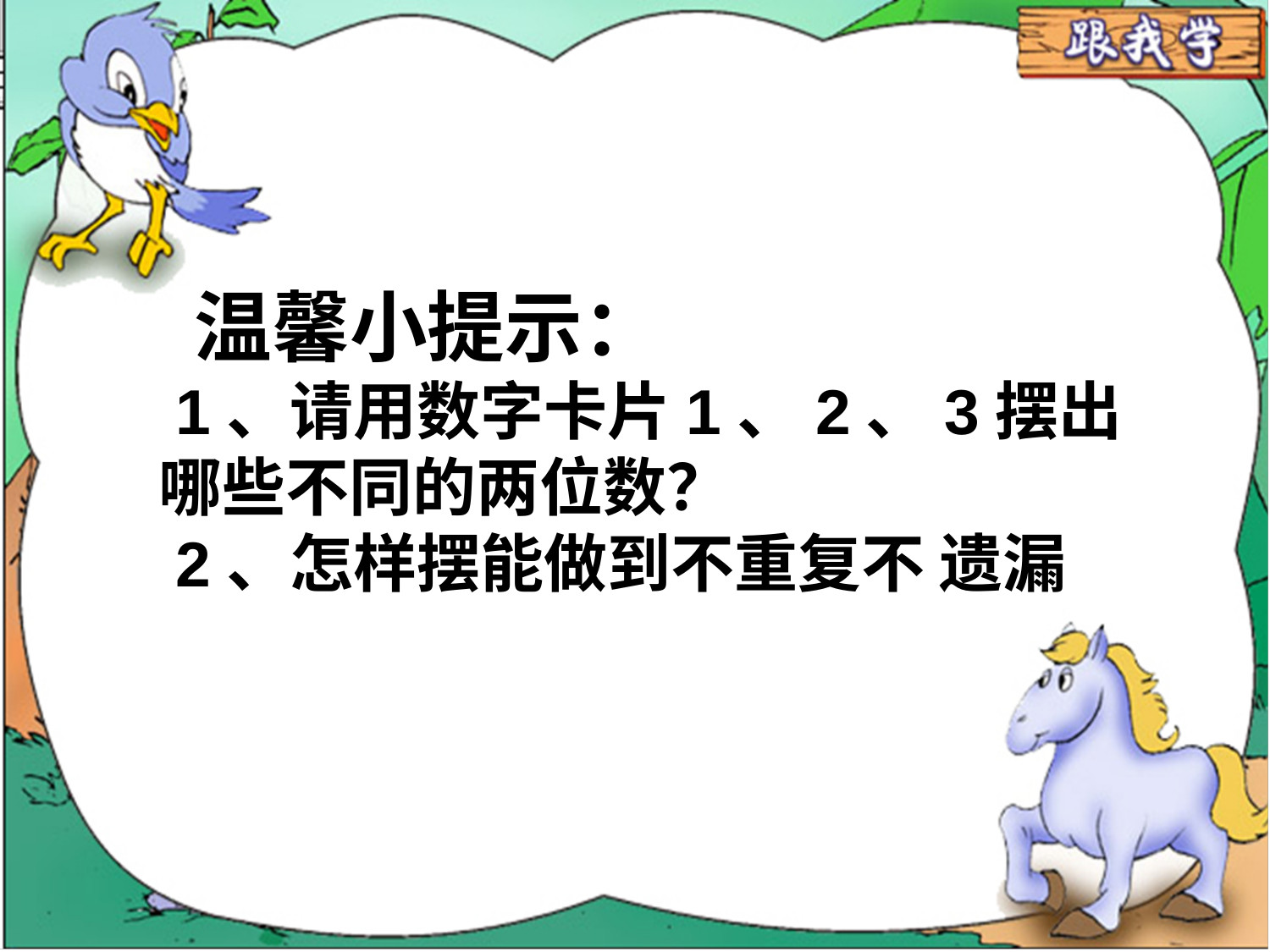

温馨小提示：
 1、请用数字卡片1、2、3摆出哪些不同的两位数？
 2、怎样摆能做到不重复不 遗漏。